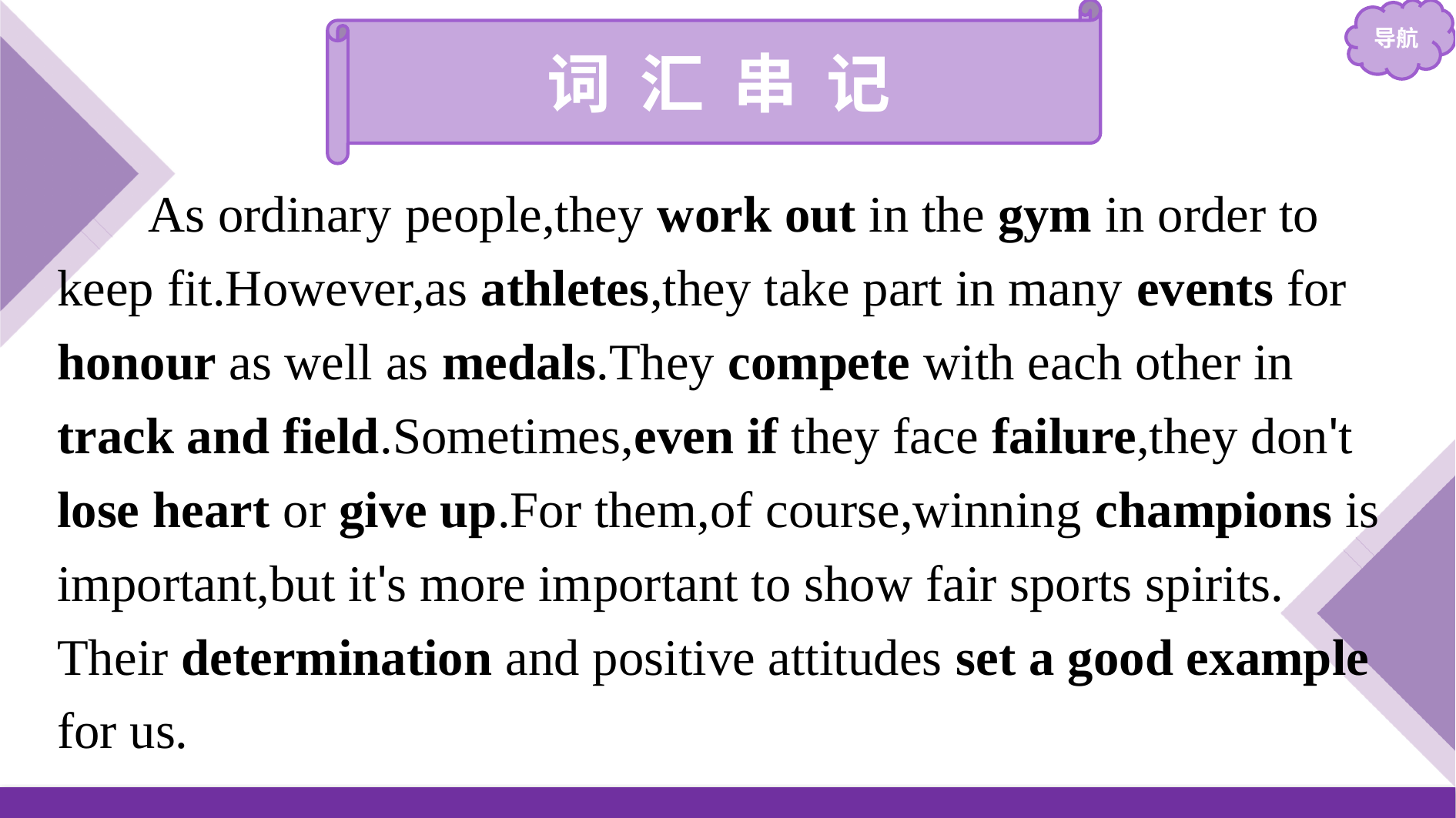

词  汇  串  记
As ordinary people,they work out in the gym in order to keep fit.However,as athletes,they take part in many events for honour as well as medals.They compete with each other in track and field.Sometimes,even if they face failure,they don't lose heart or give up.For them,of course,winning champions is important,but it's more important to show fair sports spirits. Their determination and positive attitudes set a good example for us.